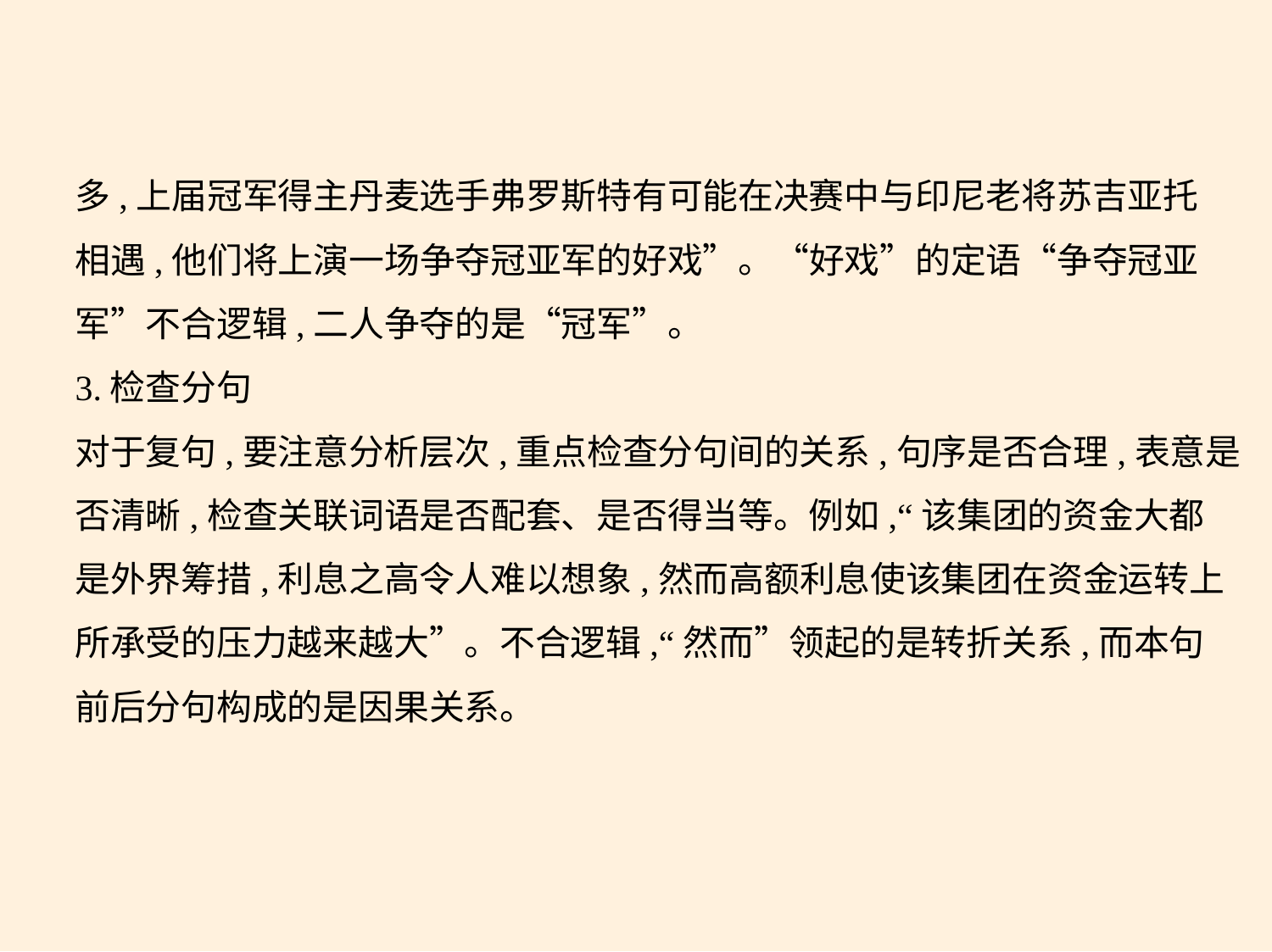

多,上届冠军得主丹麦选手弗罗斯特有可能在决赛中与印尼老将苏吉亚托
相遇,他们将上演一场争夺冠亚军的好戏”。“好戏”的定语“争夺冠亚
军”不合逻辑,二人争夺的是“冠军”。
3.检查分句
对于复句,要注意分析层次,重点检查分句间的关系,句序是否合理,表意是
否清晰,检查关联词语是否配套、是否得当等。例如,“该集团的资金大都
是外界筹措,利息之高令人难以想象,然而高额利息使该集团在资金运转上
所承受的压力越来越大”。不合逻辑,“然而”领起的是转折关系,而本句
前后分句构成的是因果关系。